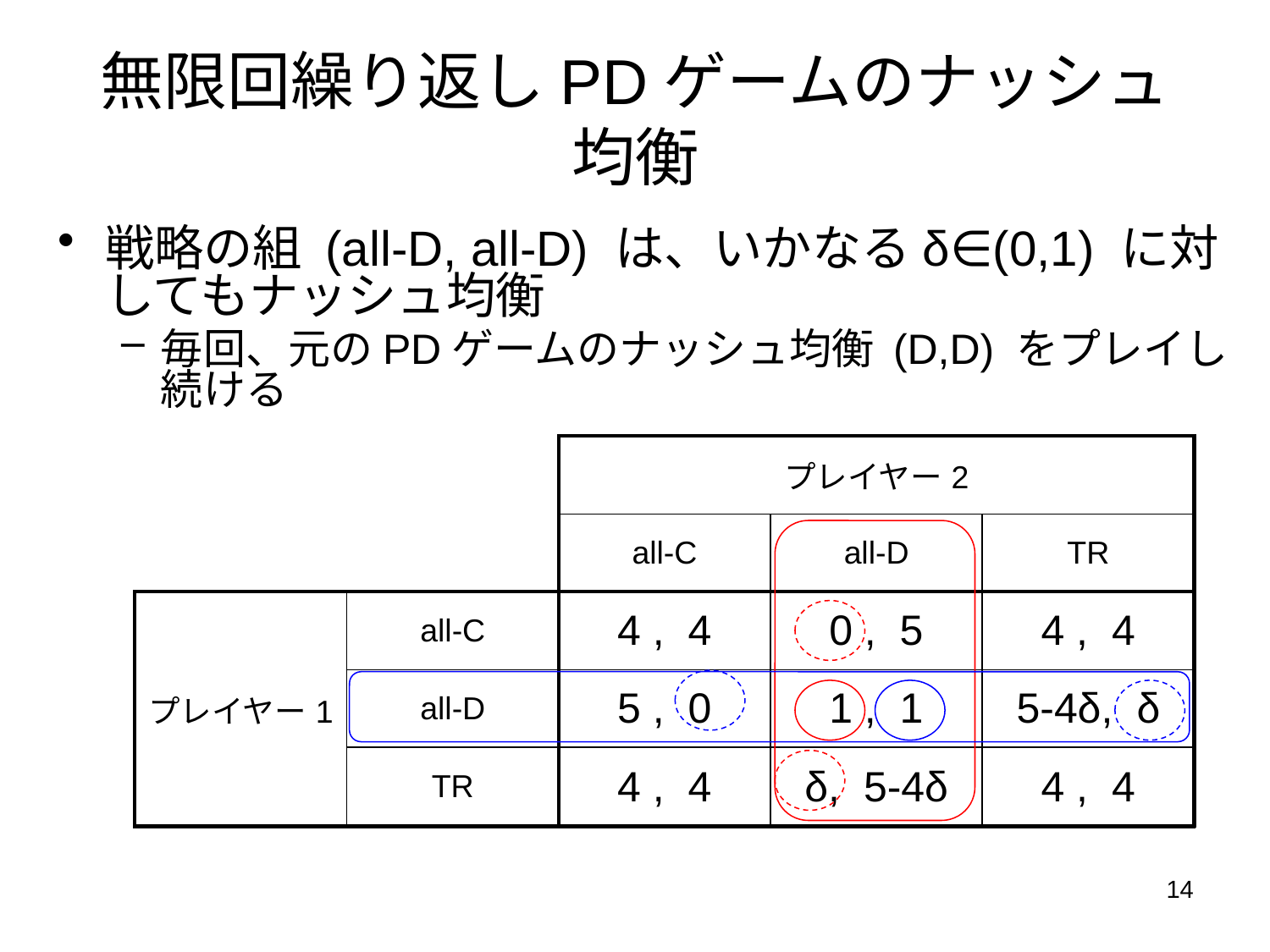

# 無限回繰り返しPDゲームのナッシュ均衡
戦略の組 (all-D, all-D) は、いかなるδ∈(0,1) に対してもナッシュ均衡
毎回、元のPDゲームのナッシュ均衡 (D,D) をプレイし続ける
|  |  | プレイヤー2 |  |  |
| --- | --- | --- | --- | --- |
|  |  | all-C | all-D | TR |
| プレイヤー1 | all-C | 4 , 4 | 0 , 5 | 4 , 4 |
|  | all-D | 5 , 0 | 1 , 1 | 5-4δ, δ |
|  | TR | 4 , 4 | δ, 5-4δ | 4 , 4 |

14